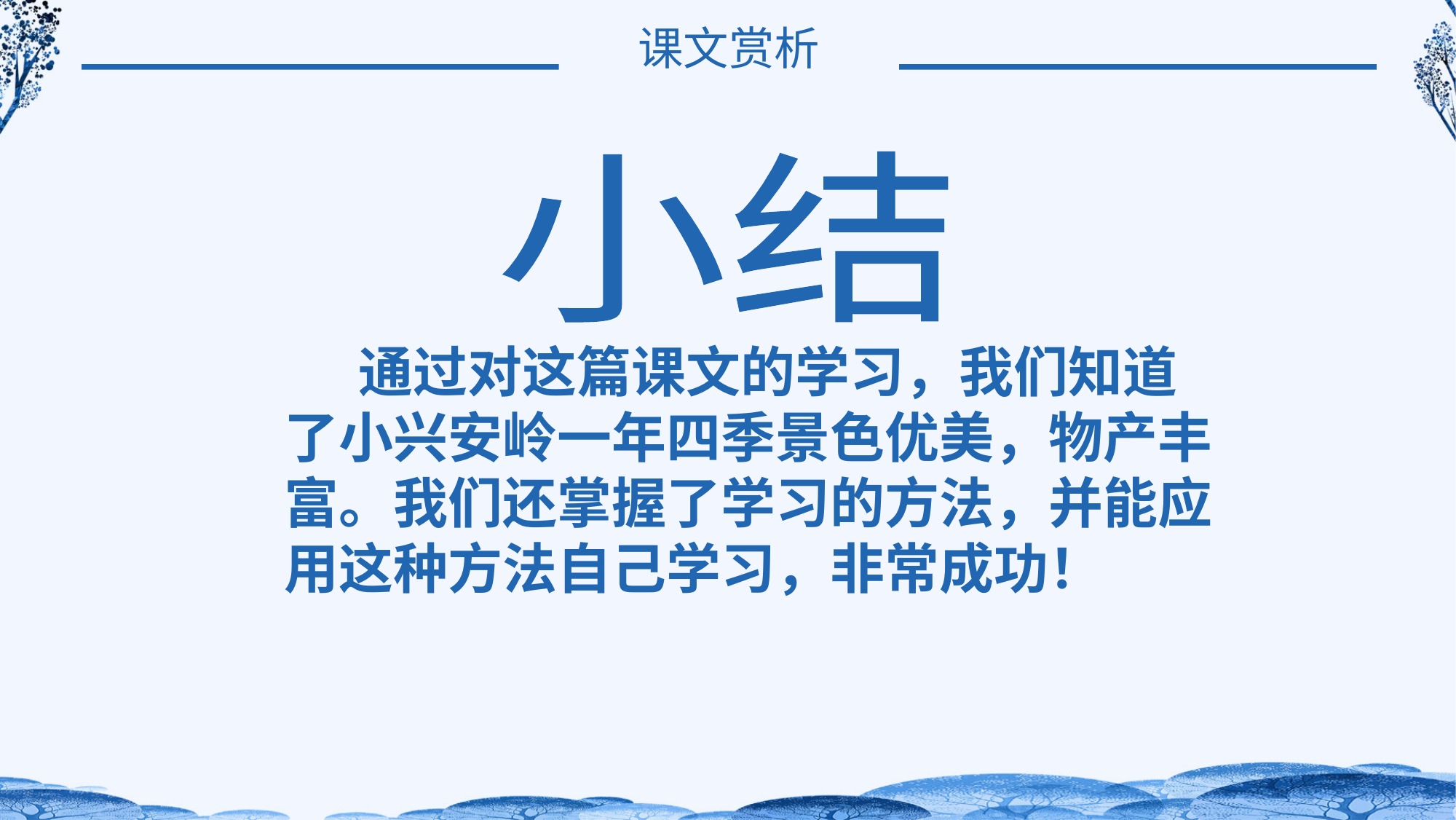

课文赏析

小结
        通过对这篇课文的学习，我们知道了小兴安岭一年四季景色优美，物产丰富。我们还掌握了学习的方法，并能应用这种方法自己学习，非常成功！